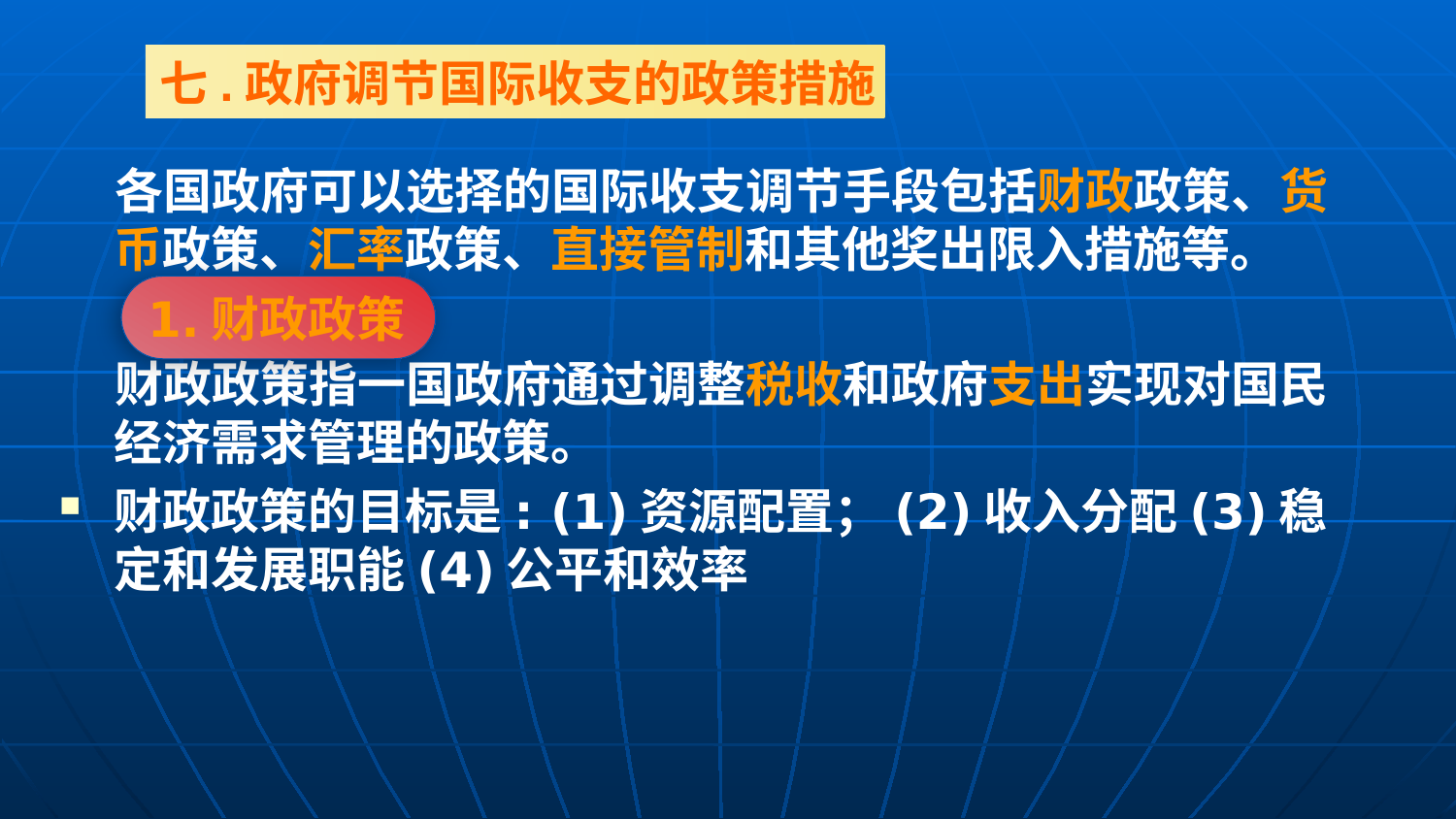

七.政府调节国际收支的政策措施
    各国政府可以选择的国际收支调节手段包括财政政策、货币政策、汇率政策、直接管制和其他奖出限入措施等。

    财政政策指一国政府通过调整税收和政府支出实现对国民经济需求管理的政策。
财政政策的目标是: (1)资源配置；(2)收入分配(3)稳定和发展职能(4)公平和效率

1.财政政策